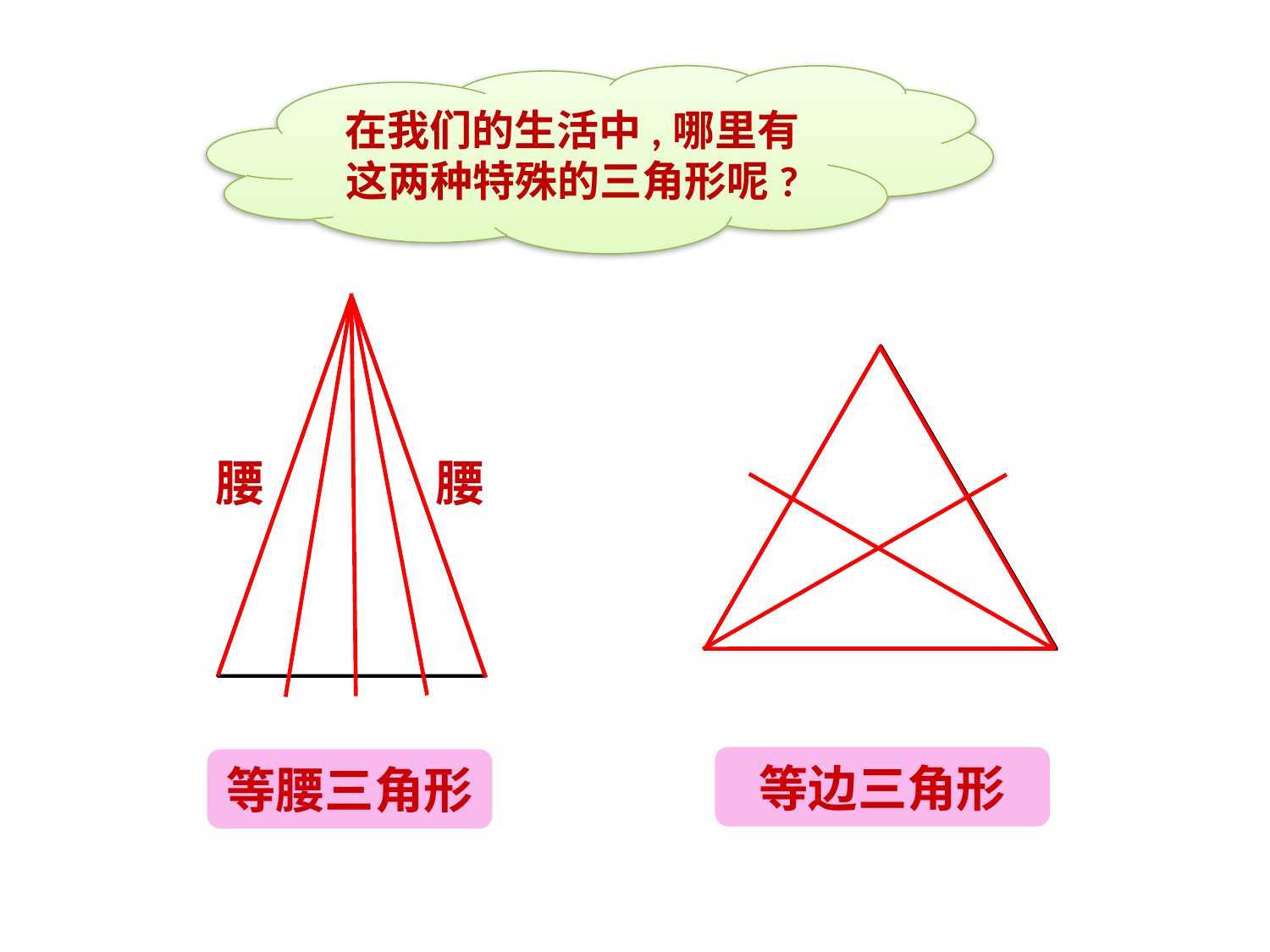

在我们的生活中,哪里有这两种特殊的三角形呢?

腰
腰
等边三角形
等腰三角形